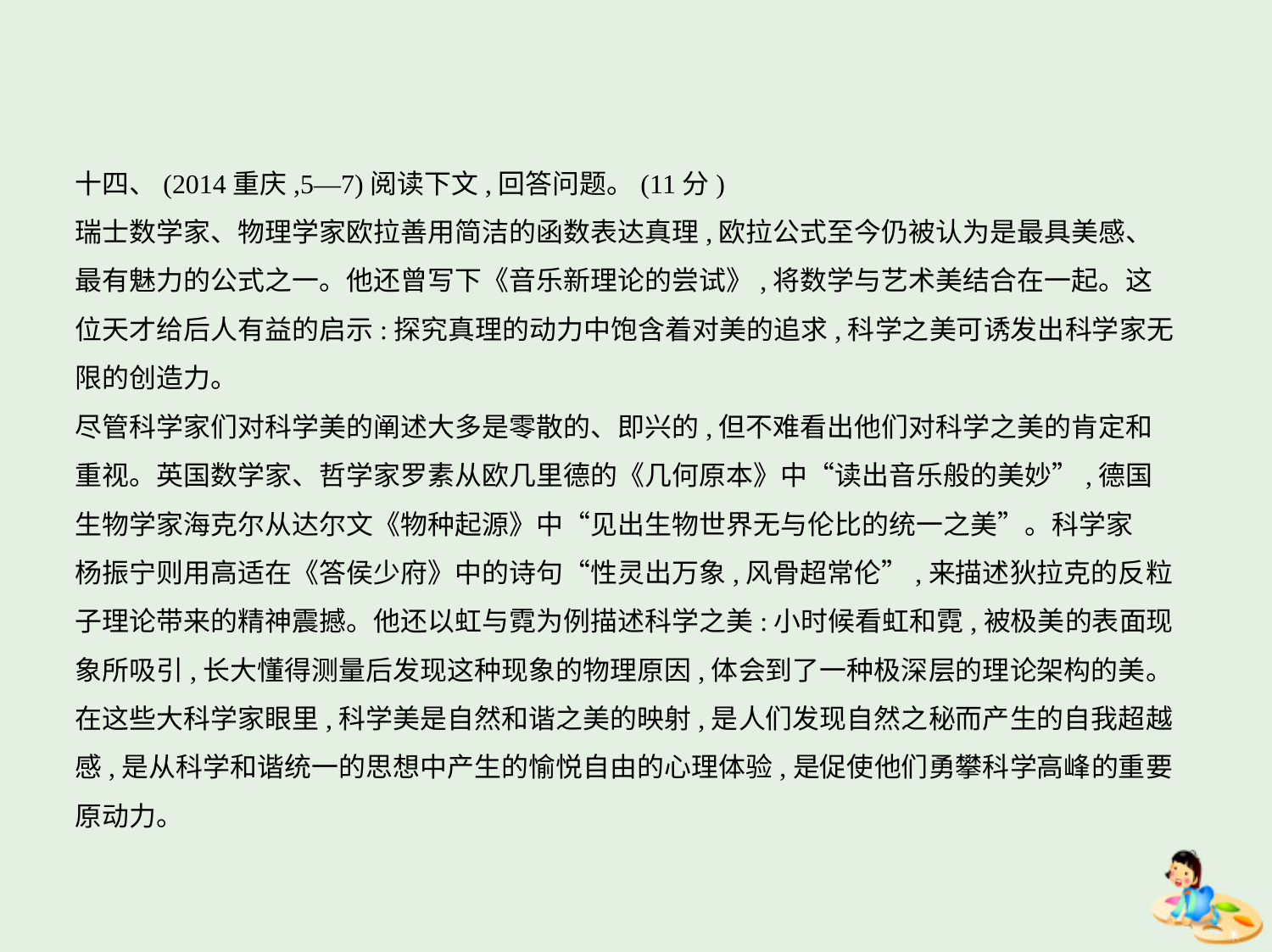

十四、(2014重庆,5—7)阅读下文,回答问题。(11分)
瑞士数学家、物理学家欧拉善用简洁的函数表达真理,欧拉公式至今仍被认为是最具美感、
最有魅力的公式之一。他还曾写下《音乐新理论的尝试》,将数学与艺术美结合在一起。这
位天才给后人有益的启示:探究真理的动力中饱含着对美的追求,科学之美可诱发出科学家无
限的创造力。
尽管科学家们对科学美的阐述大多是零散的、即兴的,但不难看出他们对科学之美的肯定和
重视。英国数学家、哲学家罗素从欧几里德的《几何原本》中“读出音乐般的美妙”,德国
生物学家海克尔从达尔文《物种起源》中“见出生物世界无与伦比的统一之美”。科学家
杨振宁则用高适在《答侯少府》中的诗句“性灵出万象,风骨超常伦”,来描述狄拉克的反粒
子理论带来的精神震撼。他还以虹与霓为例描述科学之美:小时候看虹和霓,被极美的表面现
象所吸引,长大懂得测量后发现这种现象的物理原因,体会到了一种极深层的理论架构的美。
在这些大科学家眼里,科学美是自然和谐之美的映射,是人们发现自然之秘而产生的自我超越
感,是从科学和谐统一的思想中产生的愉悦自由的心理体验,是促使他们勇攀科学高峰的重要
原动力。